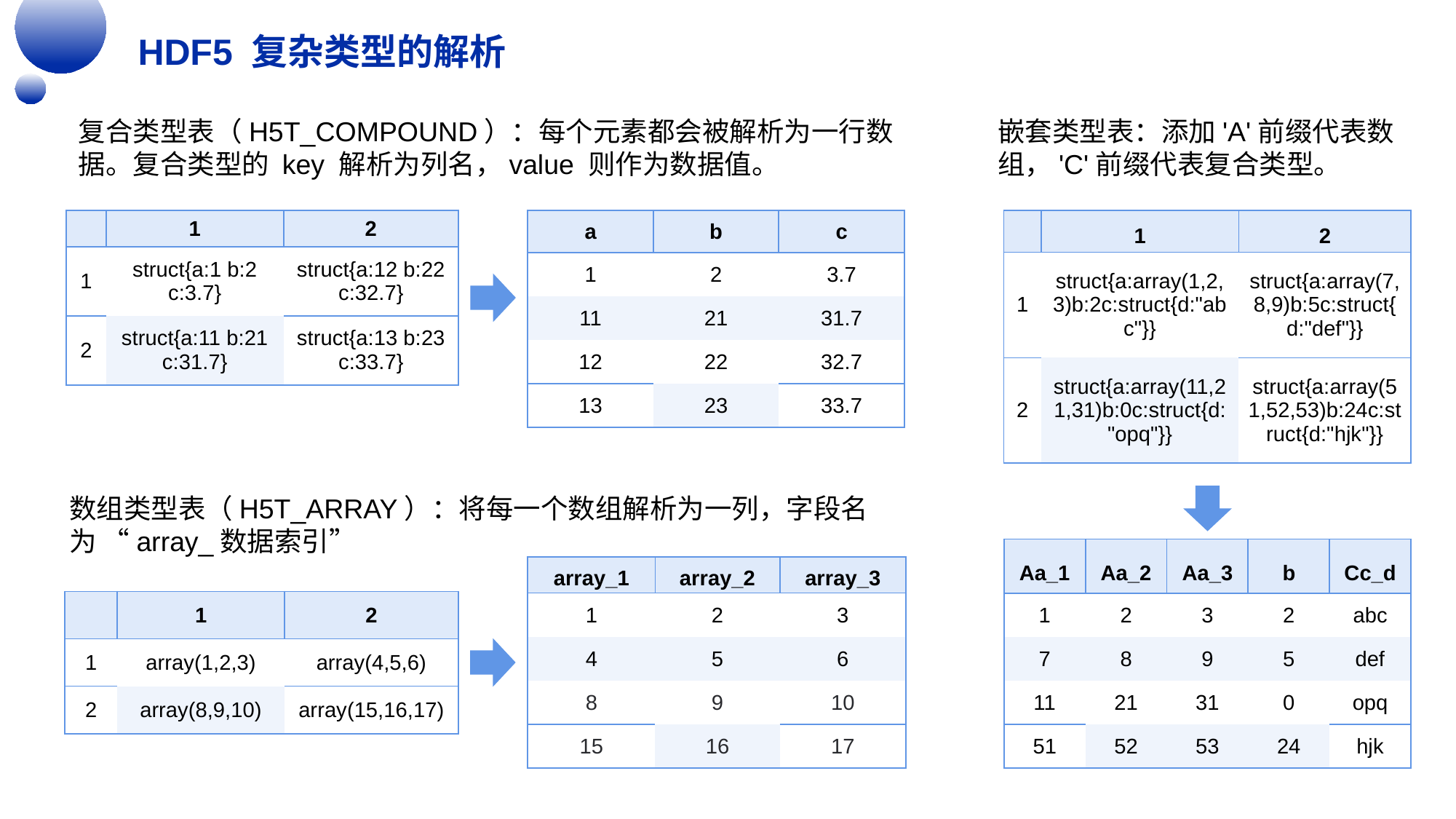

HDF5 复杂类型的解析

复合类型表（H5T_COMPOUND）：每个元素都会被解析为一行数据。复合类型的 key 解析为列名，value 则作为数据值。
嵌套类型表：添加'A'前缀代表数组，'C'前缀代表复合类型。
|  | 1 | 2 |
| --- | --- | --- |
| 1 | struct{a:1 b:2 c:3.7} | struct{a:12 b:22 c:32.7} |
| 2 | struct{a:11 b:21 c:31.7} | struct{a:13 b:23 c:33.7} |
| a | b | c |
| --- | --- | --- |
| 1 | 2 | 3.7 |
| 11 | 21 | 31.7 |
| 12 | 22 | 32.7 |
| 13 | 23 | 33.7 |
|  | 1 | 2 |
| --- | --- | --- |
| 1 | struct{a:array(1,2,3)b:2c:struct{d:"abc"}} | struct{a:array(7,8,9)b:5c:struct{d:"def"}} |
| 2 | struct{a:array(11,21,31)b:0c:struct{d:"opq"}} | struct{a:array(51,52,53)b:24c:struct{d:"hjk"}} |

数组类型表（H5T_ARRAY）：将每一个数组解析为一列，字段名为 “array_数据索引”
| Aa\_1 | Aa\_2 | Aa\_3 | b | Cc\_d |
| --- | --- | --- | --- | --- |
| 1 | 2 | 3 | 2 | abc |
| 7 | 8 | 9 | 5 | def |
| 11 | 21 | 31 | 0 | opq |
| 51 | 52 | 53 | 24 | hjk |
| array\_1 | array\_2 | array\_3 |
| --- | --- | --- |
| 1 | 2 | 3 |
| 4 | 5 | 6 |
| 8 | 9 | 10 |
| 15 | 16 | 17 |
|  | 1 | 2 |
| --- | --- | --- |
| 1 | array(1,2,3) | array(4,5,6) |
| 2 | array(8,9,10) | array(15,16,17) |